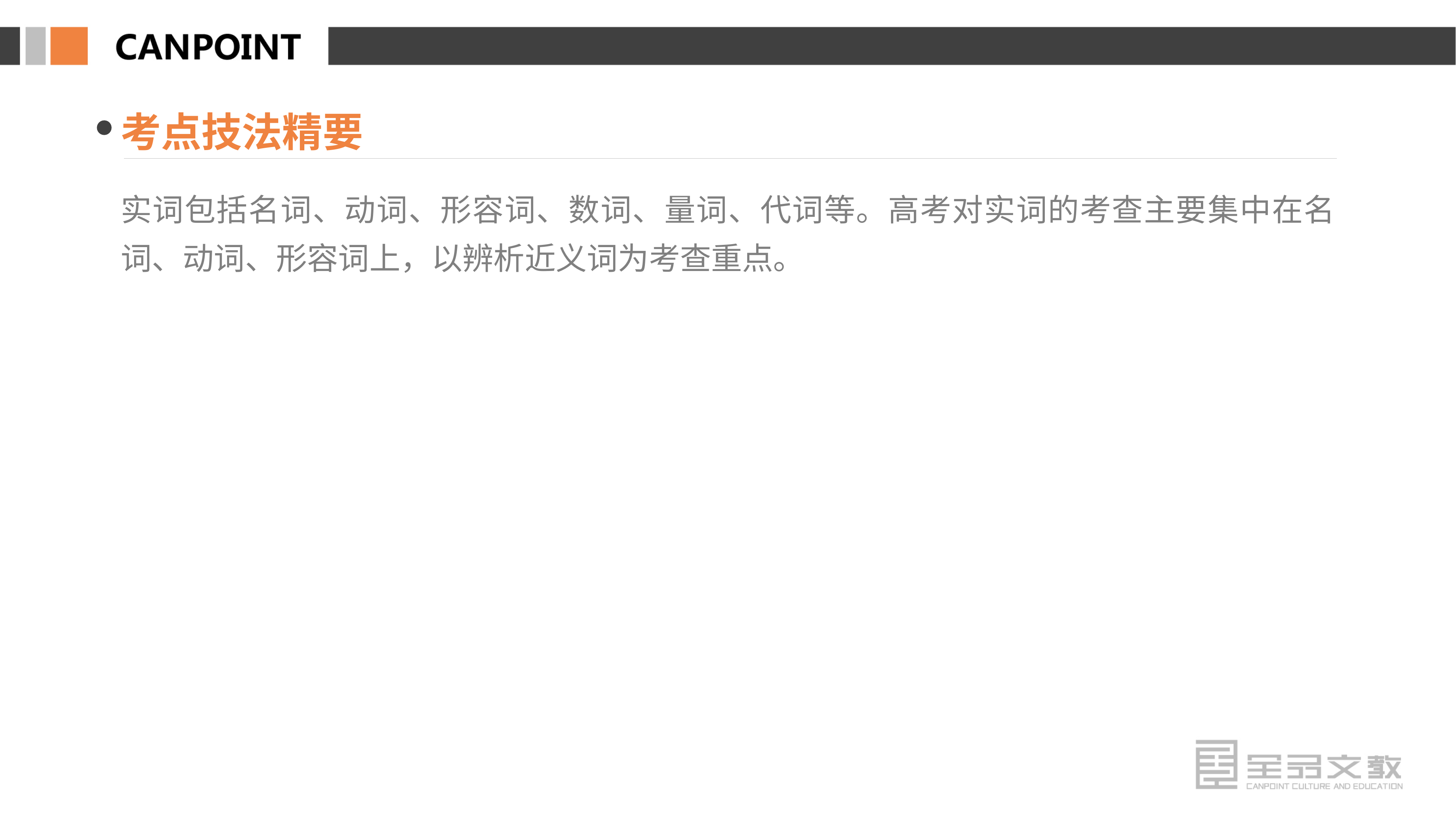

考点技法精要

实词包括名词、动词、形容词、数词、量词、代词等。高考对实词的考查主要集中在名词、动词、形容词上，以辨析近义词为考查重点。